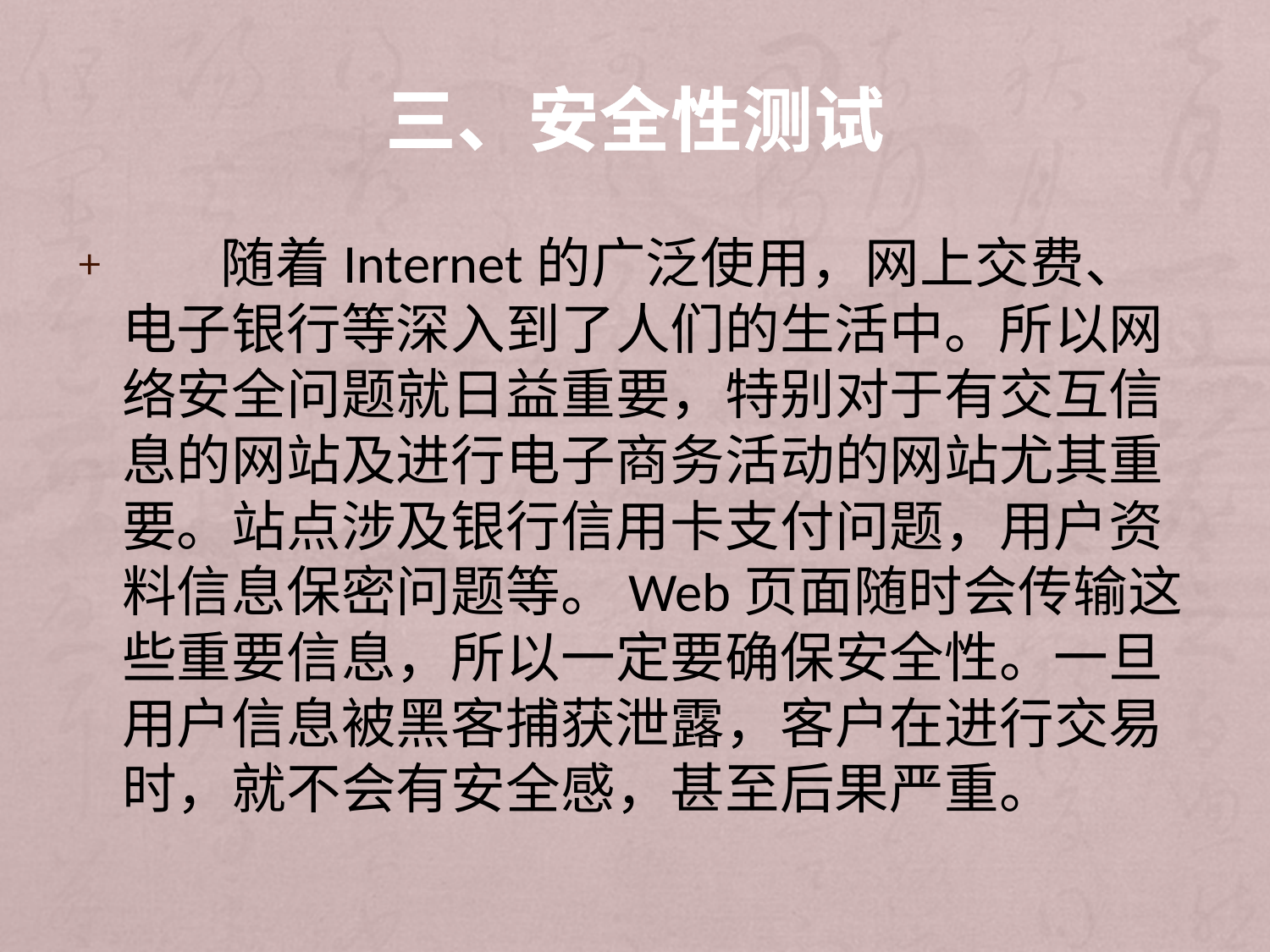

# 三、安全性测试
       随着Internet的广泛使用，网上交费、电子银行等深入到了人们的生活中。所以网络安全问题就日益重要，特别对于有交互信息的网站及进行电子商务活动的网站尤其重要。站点涉及银行信用卡支付问题，用户资料信息保密问题等。Web页面随时会传输这些重要信息，所以一定要确保安全性。一旦用户信息被黑客捕获泄露，客户在进行交易时，就不会有安全感，甚至后果严重。